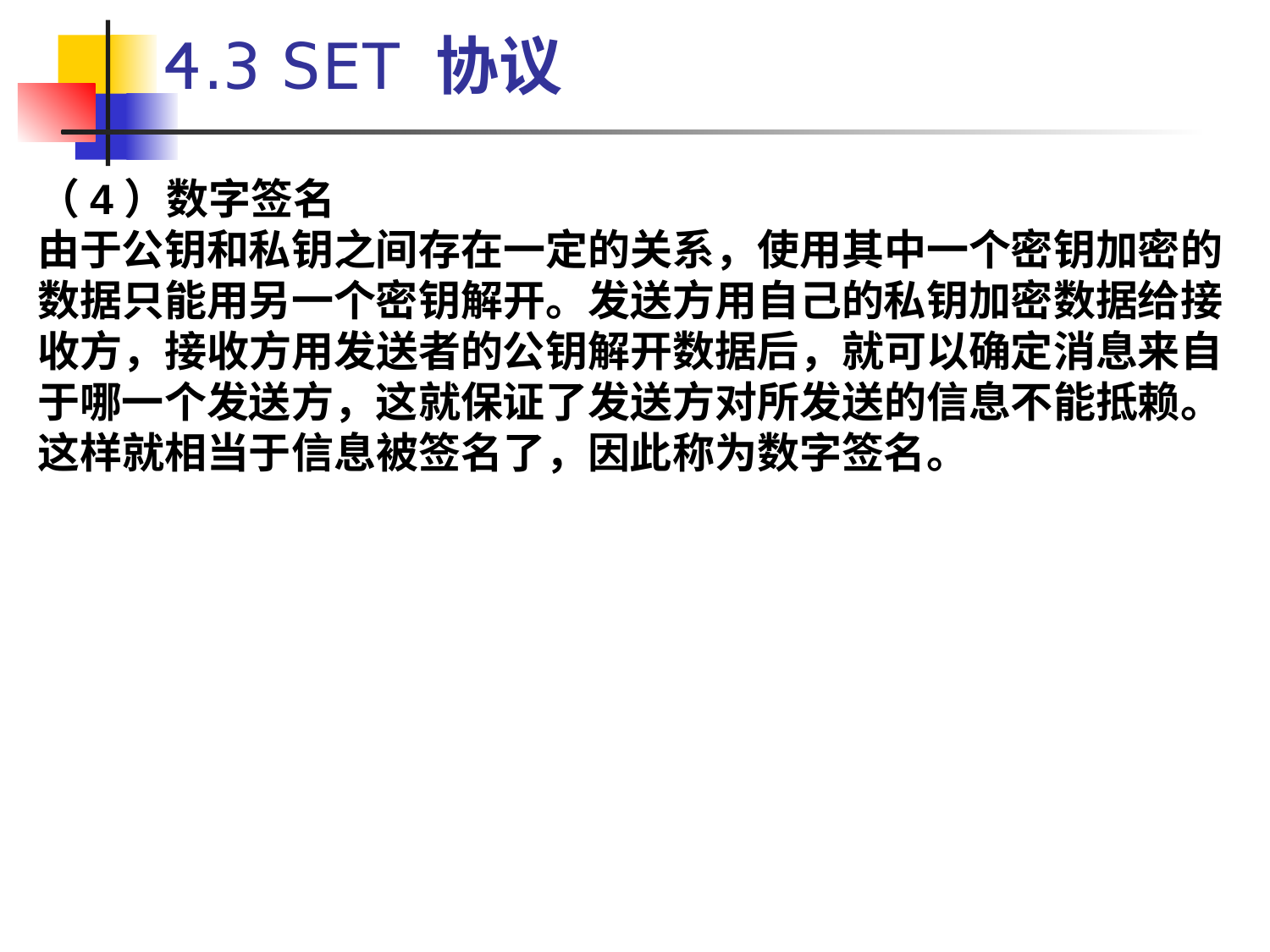

4.3 SET 协议
（4）数字签名
由于公钥和私钥之间存在一定的关系，使用其中一个密钥加密的数据只能用另一个密钥解开。发送方用自己的私钥加密数据给接收方，接收方用发送者的公钥解开数据后，就可以确定消息来自于哪一个发送方，这就保证了发送方对所发送的信息不能抵赖。这样就相当于信息被签名了，因此称为数字签名。